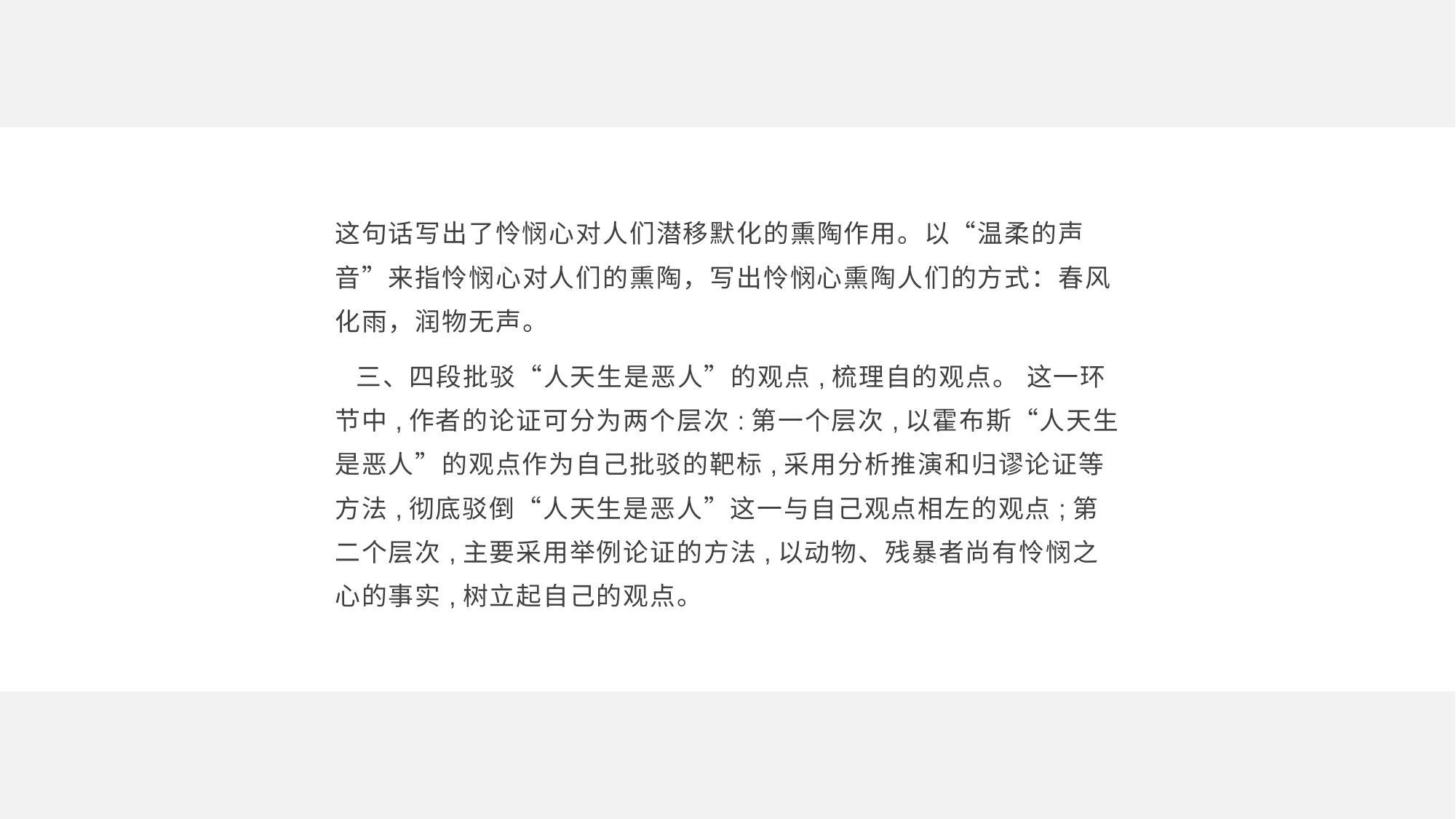

这句话写出了怜悯心对人们潜移默化的熏陶作用。以“温柔的声音”来指怜悯心对人们的熏陶，写出怜悯心熏陶人们的方式：春风化雨，润物无声。
  三、四段批驳“人天生是恶人”的观点,梳理自的观点。 这一环节中,作者的论证可分为两个层次:第一个层次,以霍布斯“人天生是恶人”的观点作为自己批驳的靶标,采用分析推演和归谬论证等方法,彻底驳倒“人天生是恶人”这一与自己观点相左的观点;第二个层次,主要采用举例论证的方法,以动物、残暴者尚有怜悯之心的事实,树立起自己的观点。